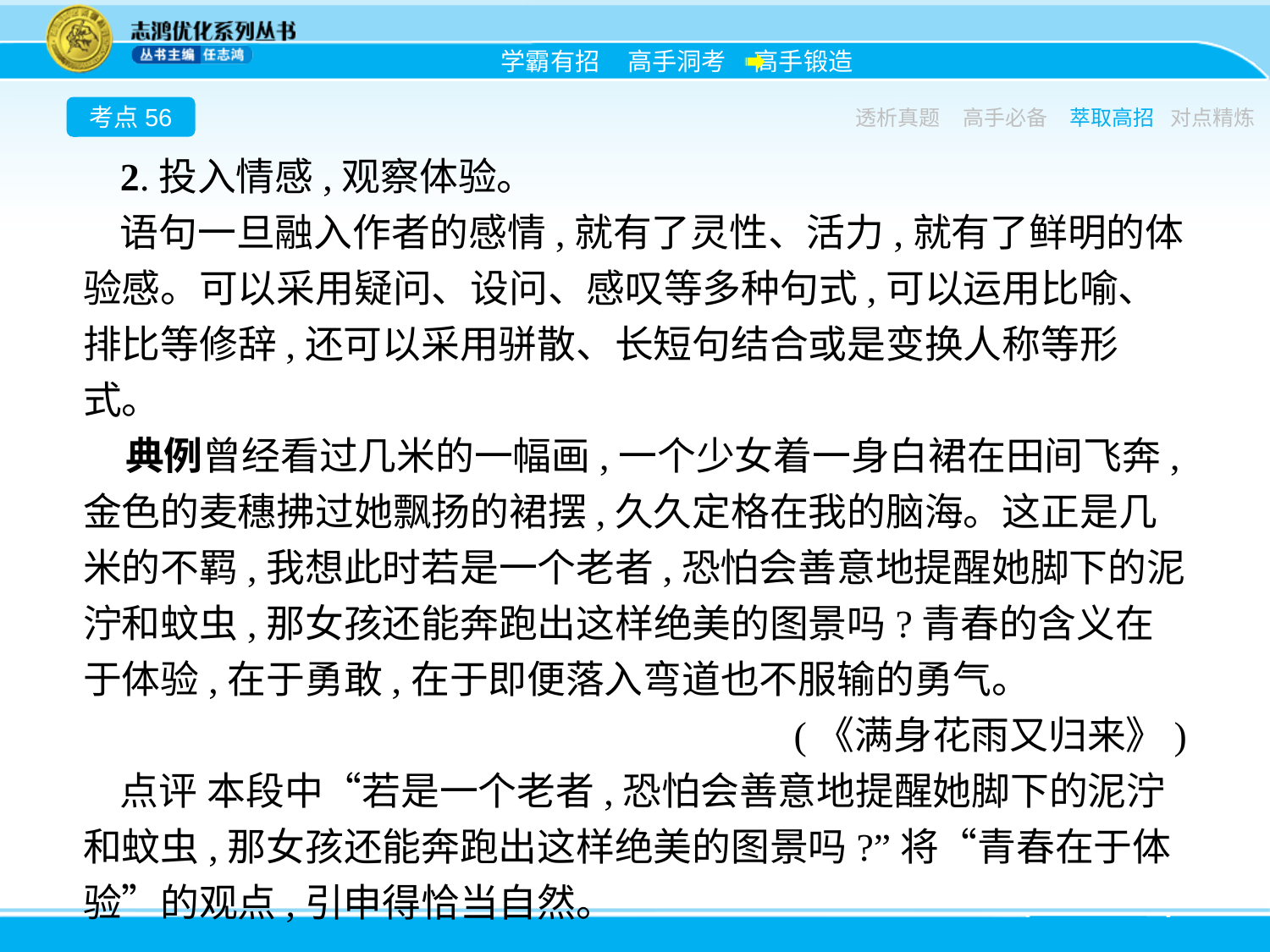

考点56
透析真题
高手必备
萃取高招
对点精炼
2.投入情感,观察体验。
语句一旦融入作者的感情,就有了灵性、活力,就有了鲜明的体验感。可以采用疑问、设问、感叹等多种句式,可以运用比喻、排比等修辞,还可以采用骈散、长短句结合或是变换人称等形式。
典例曾经看过几米的一幅画,一个少女着一身白裙在田间飞奔,金色的麦穗拂过她飘扬的裙摆,久久定格在我的脑海。这正是几米的不羁,我想此时若是一个老者,恐怕会善意地提醒她脚下的泥泞和蚊虫,那女孩还能奔跑出这样绝美的图景吗?青春的含义在于体验,在于勇敢,在于即便落入弯道也不服输的勇气。
(《满身花雨又归来》)
点评 本段中“若是一个老者,恐怕会善意地提醒她脚下的泥泞和蚊虫,那女孩还能奔跑出这样绝美的图景吗?”将“青春在于体验”的观点,引申得恰当自然。